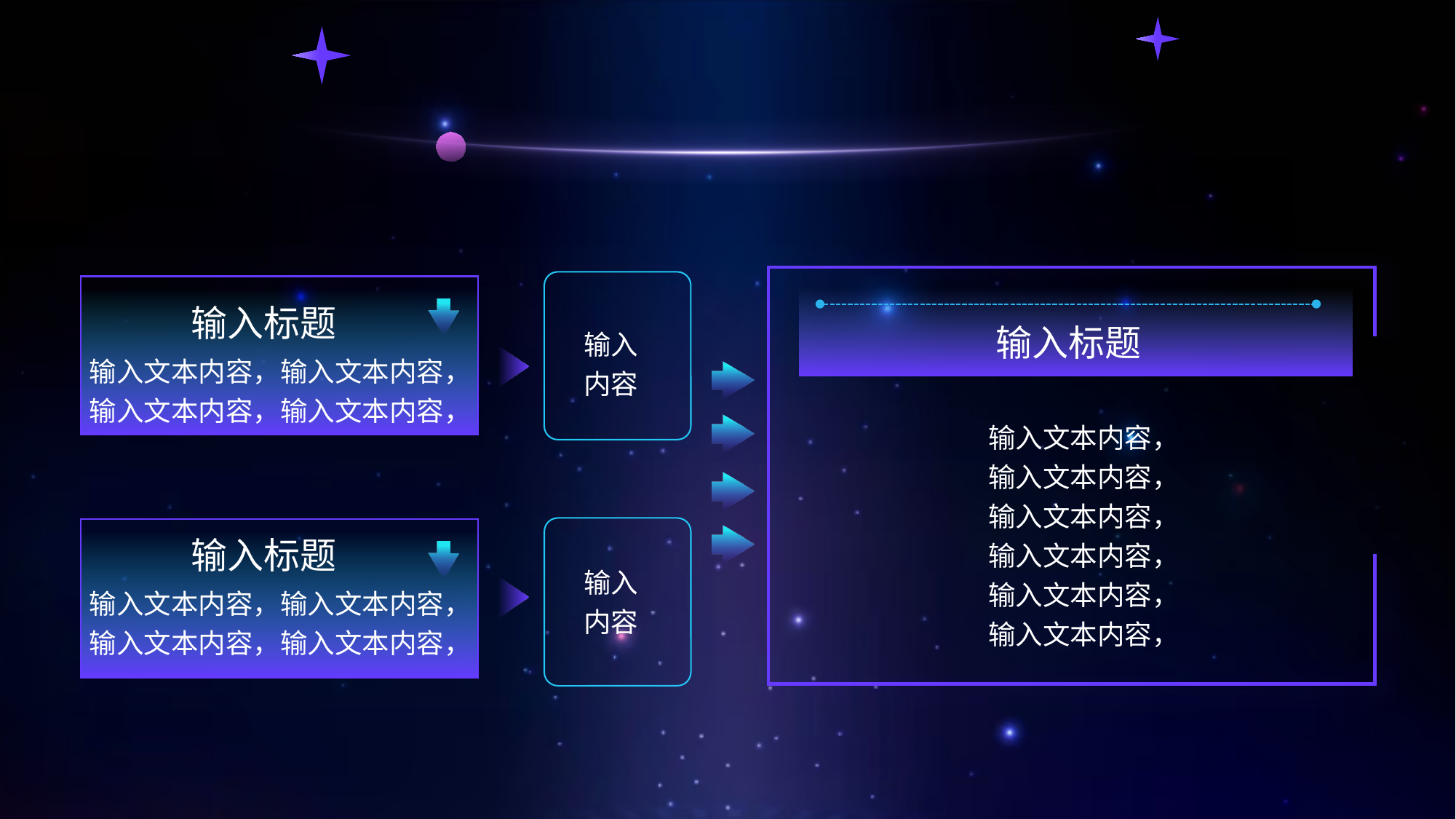

#

输入标题
输入文本内容，
输入文本内容，
输入文本内容，
输入文本内容，
输入文本内容，
输入文本内容，

输入内容

输入标题
输入文本内容，输入文本内容，输入文本内容，输入文本内容，

输入内容

输入标题
输入文本内容，输入文本内容，输入文本内容，输入文本内容，